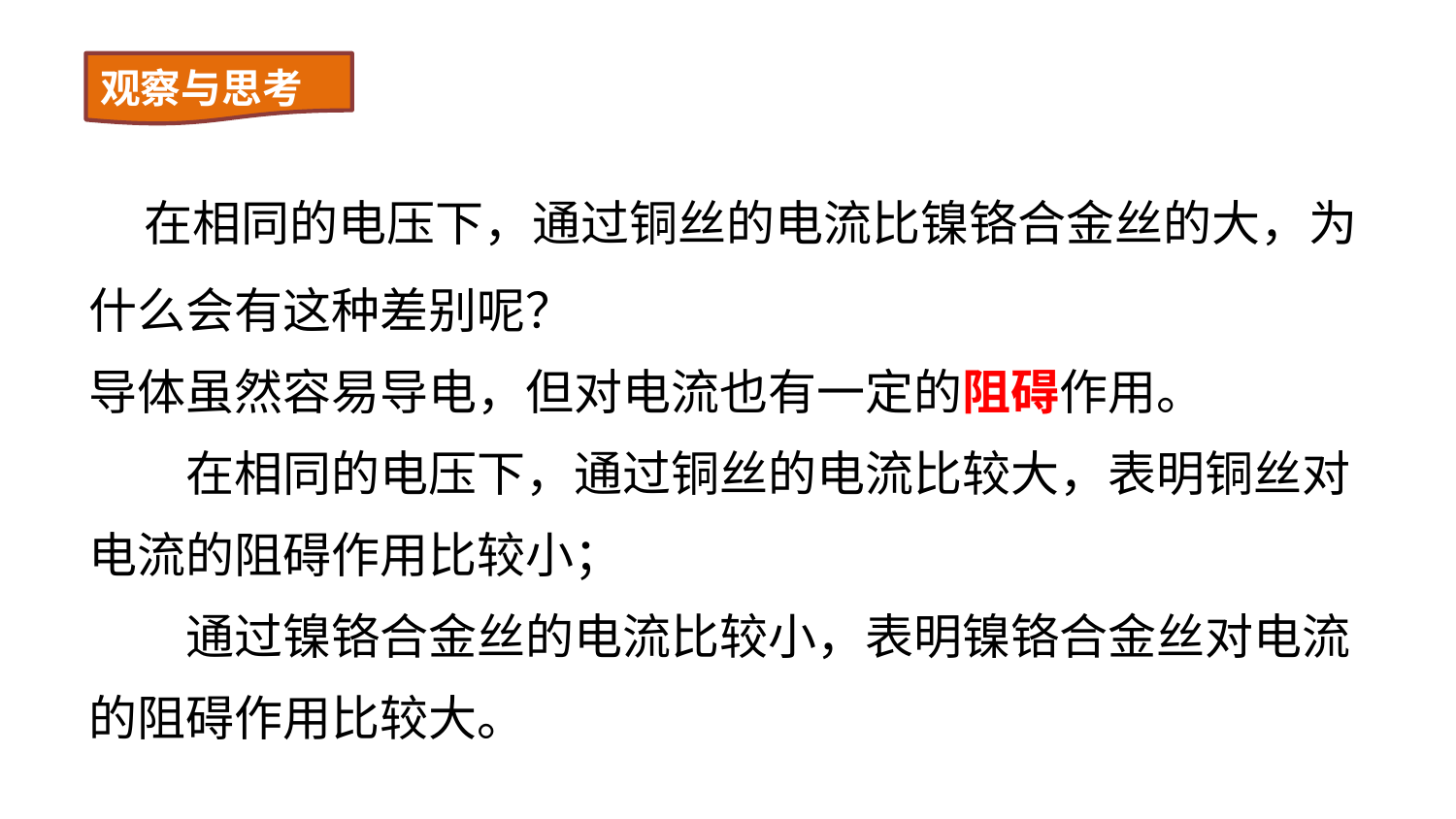

观察与思考
    在相同的电压下，通过铜丝的电流比镍铬合金丝的大，为什么会有这种差别呢？
导体虽然容易导电，但对电流也有一定的阻碍作用。
　　在相同的电压下，通过铜丝的电流比较大，表明铜丝对电流的阻碍作用比较小；
　　通过镍铬合金丝的电流比较小，表明镍铬合金丝对电流的阻碍作用比较大。